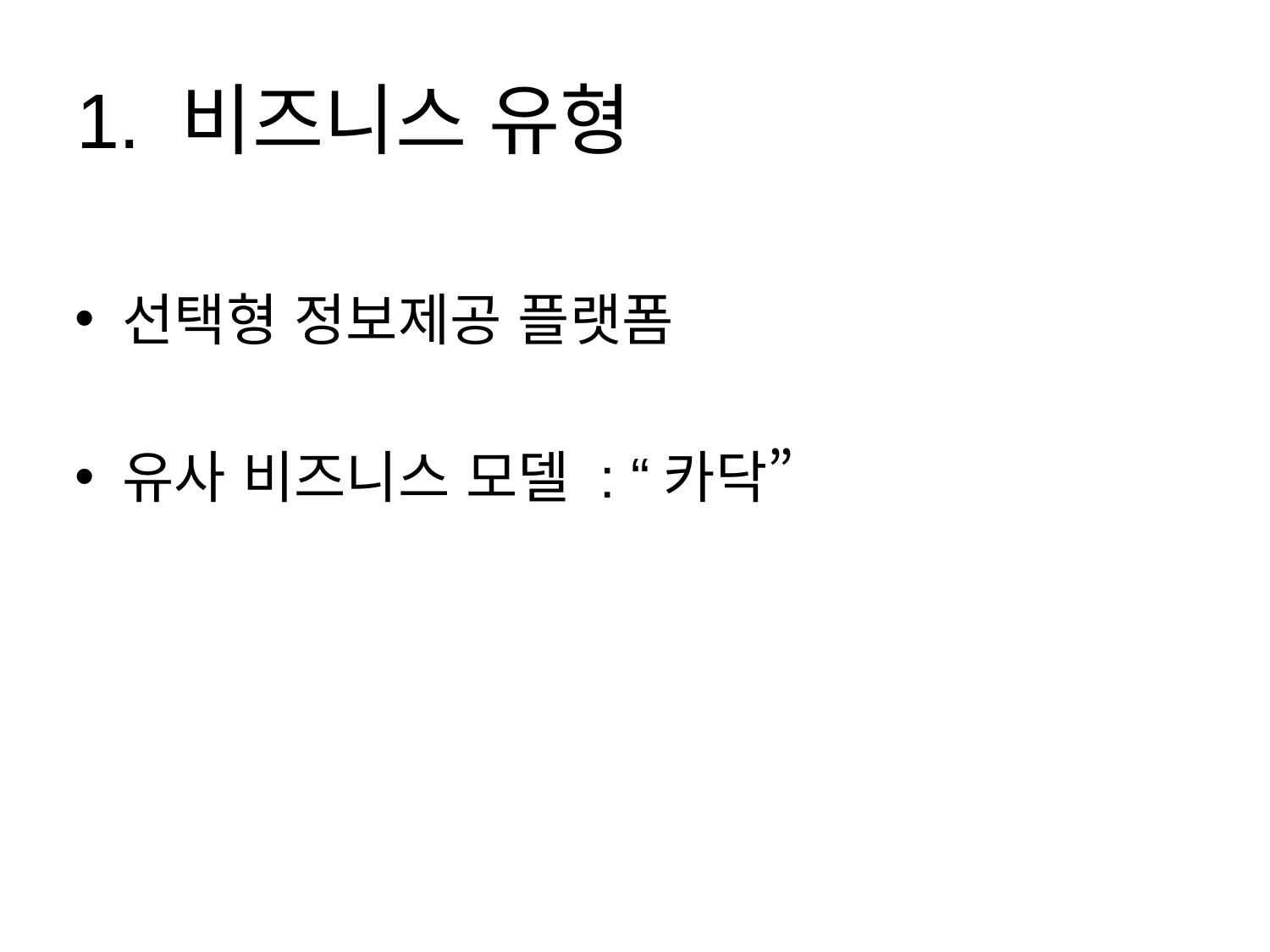

# 1. 비즈니스 유형
선택형 정보제공 플랫폼

유사 비즈니스 모델 : “카닥”